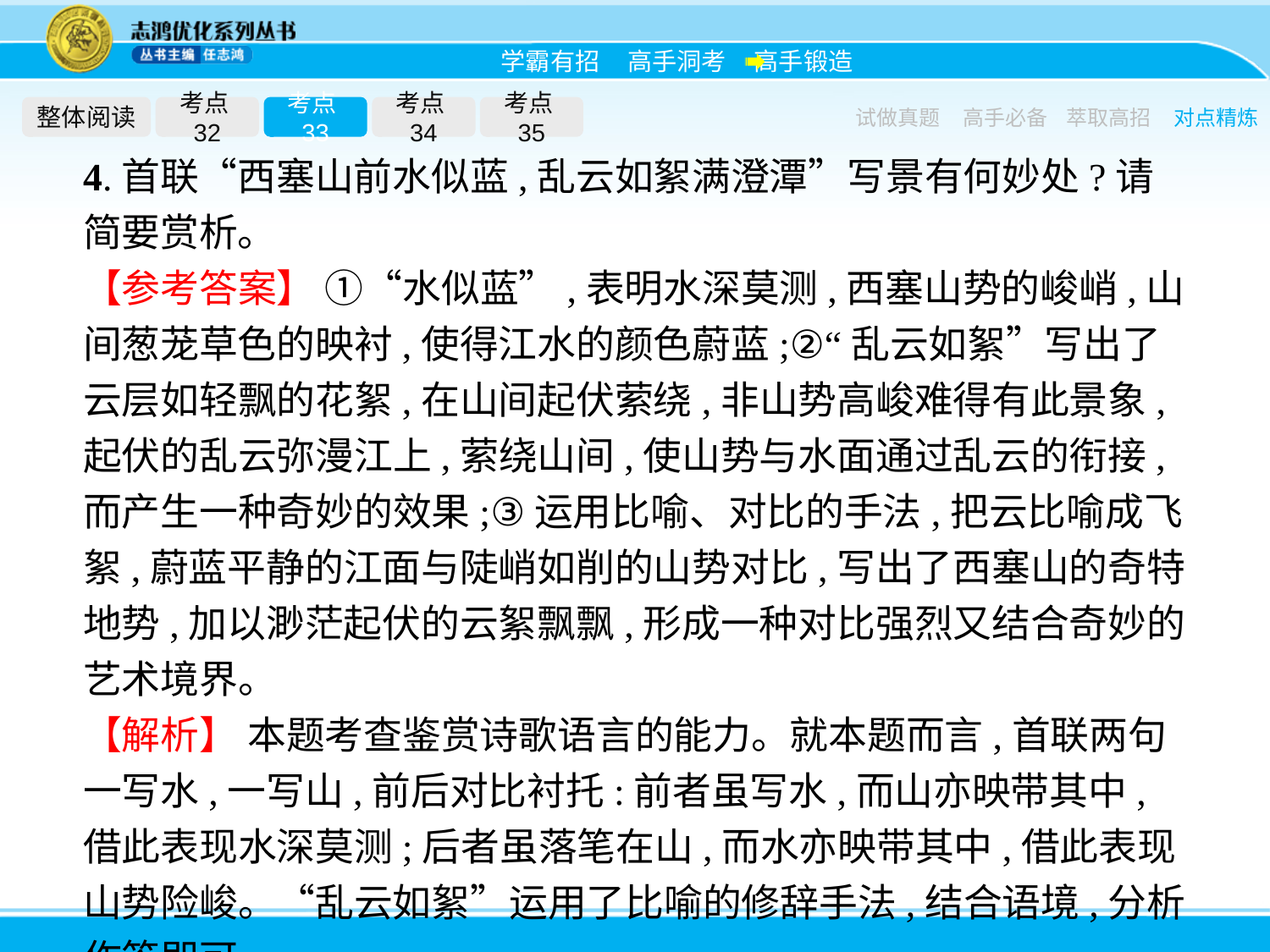

整体阅读
考点32
考点33
考点34
考点35
试做真题
高手必备
萃取高招
对点精炼
4.首联“西塞山前水似蓝,乱云如絮满澄潭”写景有何妙处?请简要赏析。
【参考答案】 ①“水似蓝”,表明水深莫测,西塞山势的峻峭,山间葱茏草色的映衬,使得江水的颜色蔚蓝;②“乱云如絮”写出了云层如轻飘的花絮,在山间起伏萦绕,非山势高峻难得有此景象,起伏的乱云弥漫江上,萦绕山间,使山势与水面通过乱云的衔接,而产生一种奇妙的效果;③运用比喻、对比的手法,把云比喻成飞絮,蔚蓝平静的江面与陡峭如削的山势对比,写出了西塞山的奇特地势,加以渺茫起伏的云絮飘飘,形成一种对比强烈又结合奇妙的艺术境界。
【解析】 本题考查鉴赏诗歌语言的能力。就本题而言,首联两句一写水,一写山,前后对比衬托:前者虽写水,而山亦映带其中,借此表现水深莫测;后者虽落笔在山,而水亦映带其中,借此表现山势险峻。“乱云如絮”运用了比喻的修辞手法,结合语境,分析作答即可。